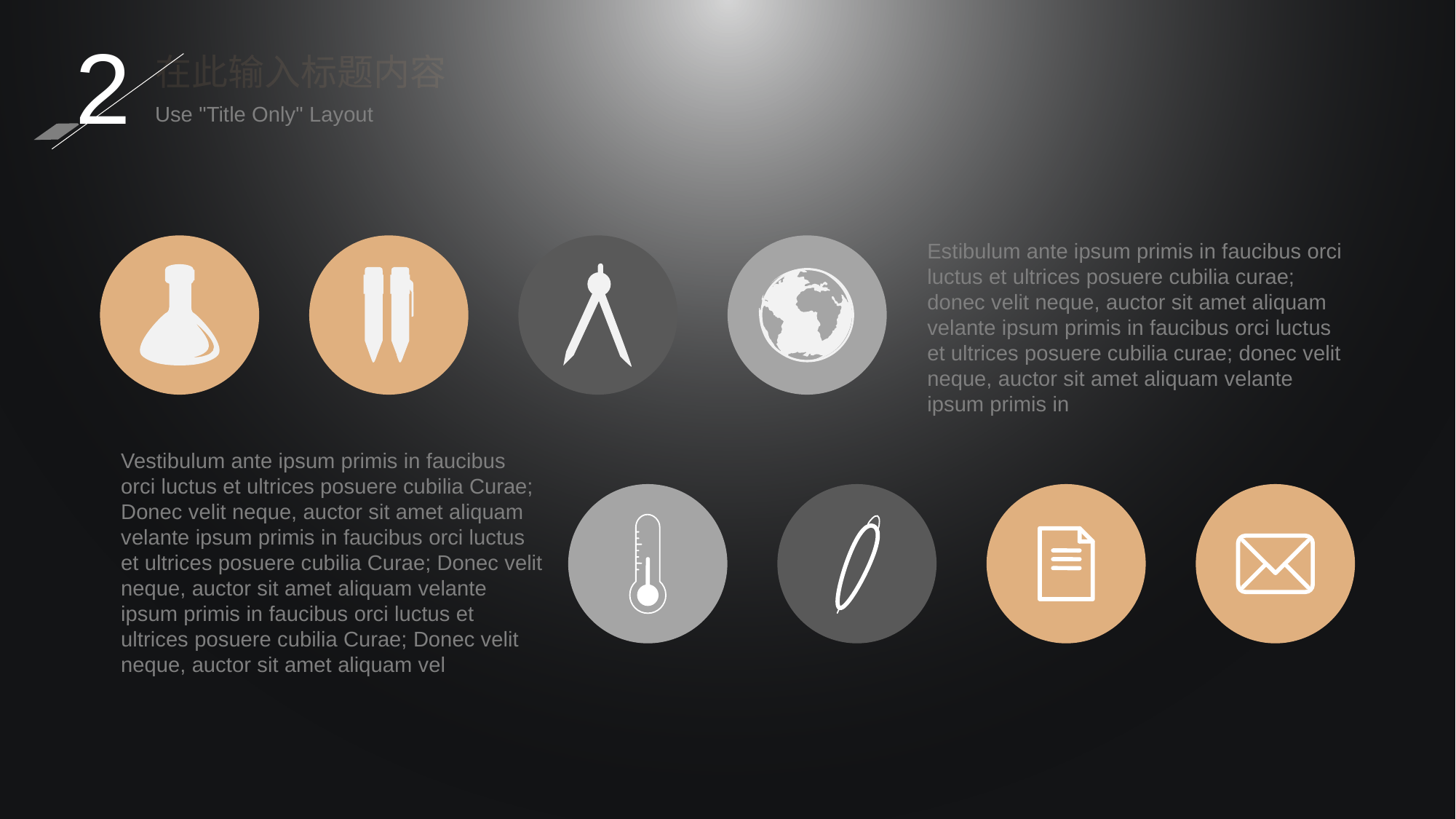

2

在此输入标题内容
Use "Title Only" Layout
Estibulum ante ipsum primis in faucibus orci luctus et ultrices posuere cubilia curae; donec velit neque, auctor sit amet aliquam velante ipsum primis in faucibus orci luctus et ultrices posuere cubilia curae; donec velit neque, auctor sit amet aliquam velante ipsum primis in

Vestibulum ante ipsum primis in faucibus orci luctus et ultrices posuere cubilia Curae; Donec velit neque, auctor sit amet aliquam velante ipsum primis in faucibus orci luctus et ultrices posuere cubilia Curae; Donec velit neque, auctor sit amet aliquam velante ipsum primis in faucibus orci luctus et ultrices posuere cubilia Curae; Donec velit neque, auctor sit amet aliquam vel